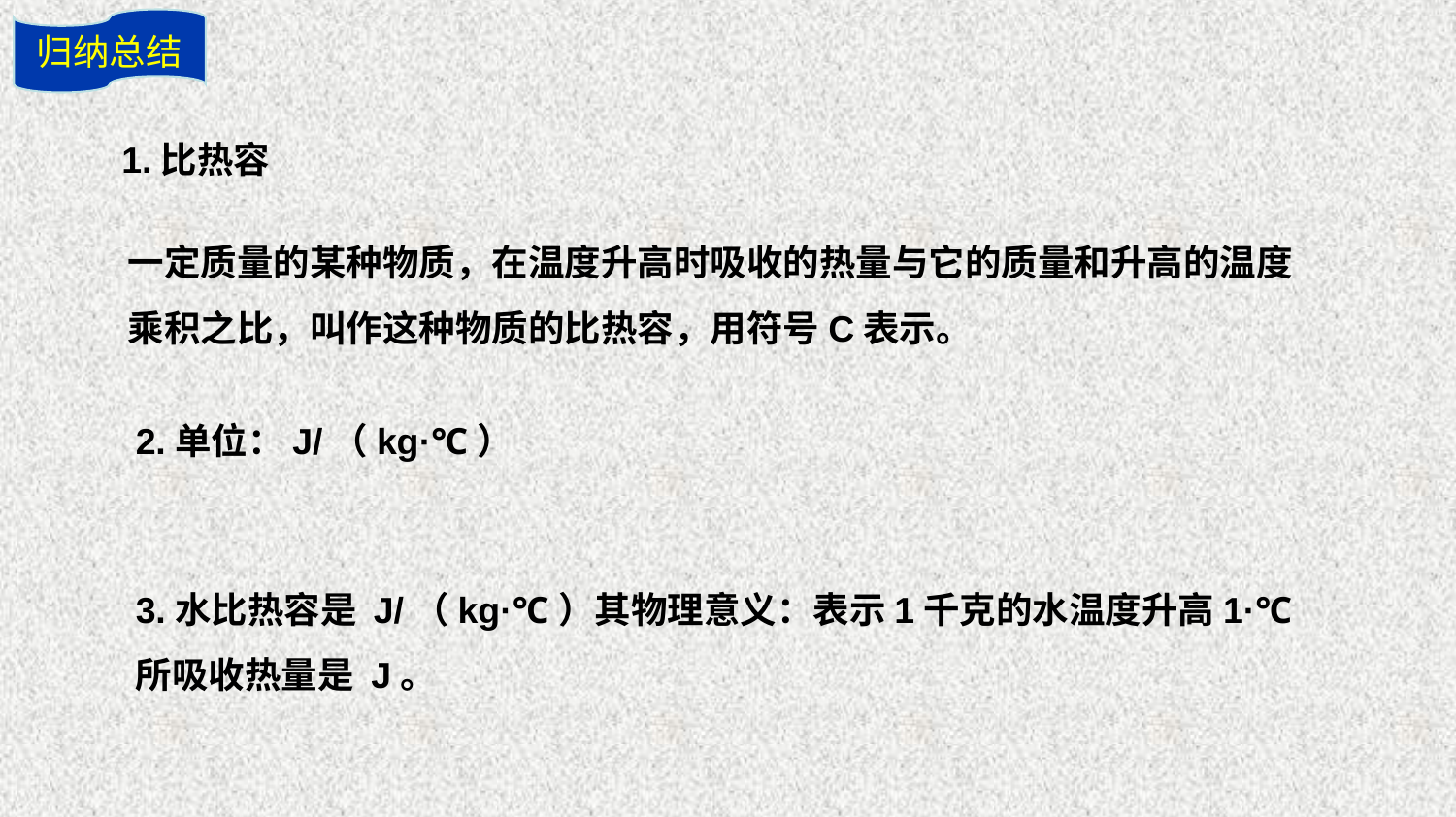

归纳总结
1.比热容
一定质量的某种物质，在温度升高时吸收的热量与它的质量和升高的温度乘积之比，叫作这种物质的比热容，用符号C表示。
2.单位：J/（kg·℃）
3.水比热容是 J/（kg·℃）其物理意义：表示1千克的水温度升高1·℃所吸收热量是 J。